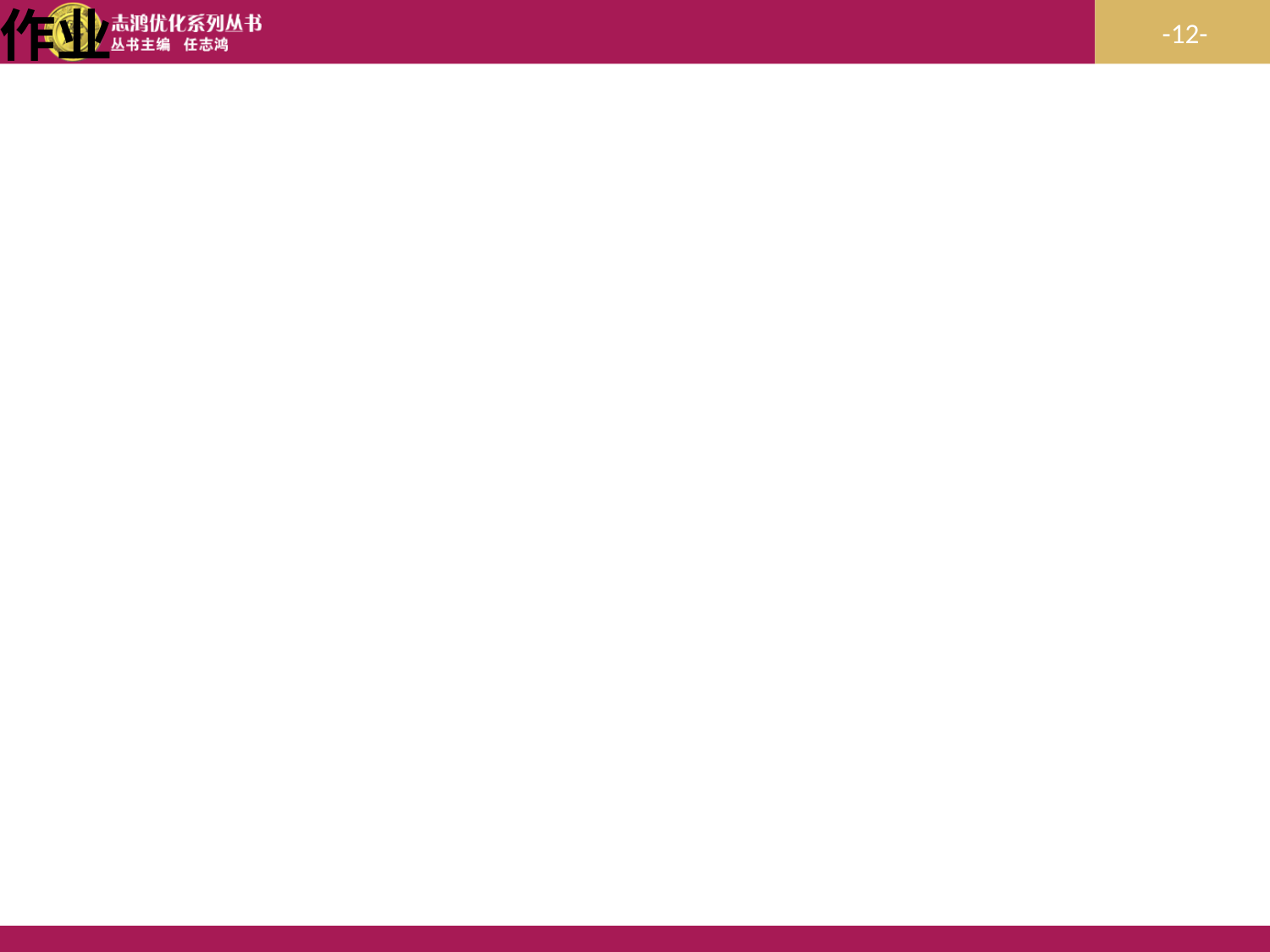

布置作业
  写一段情景交融的文字，运用比喻、通感等修辞手法，注意动词的选用与叠词的运用，不少于400字。